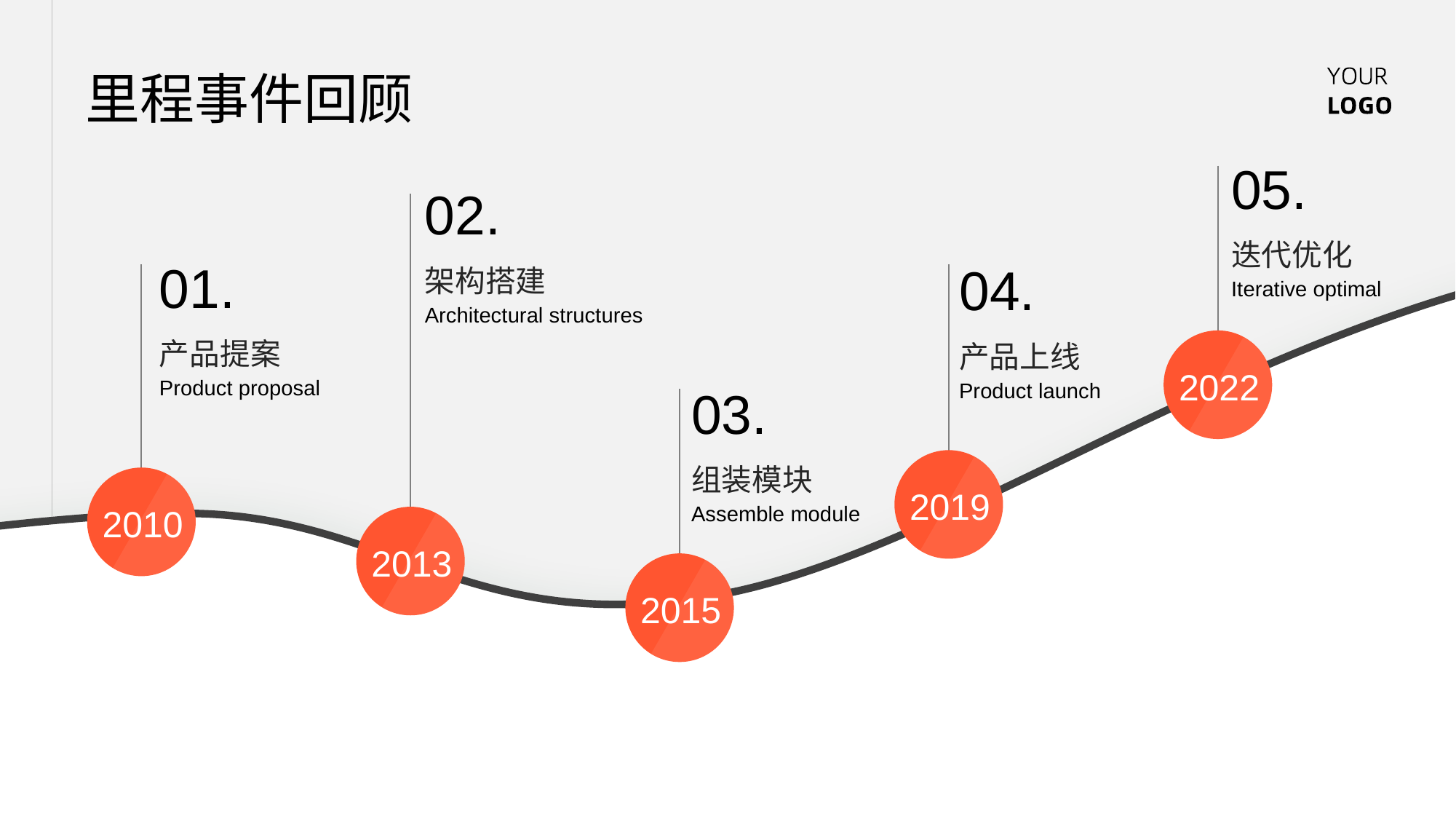

里程事件回顾

05.
02.
迭代优化
01.
04.
架构搭建
Iterative optimal

Architectural structures
产品提案
产品上线

03.
2022
Product proposal
Product launch

组装模块

2019
Assemble module
2010

2013

2015